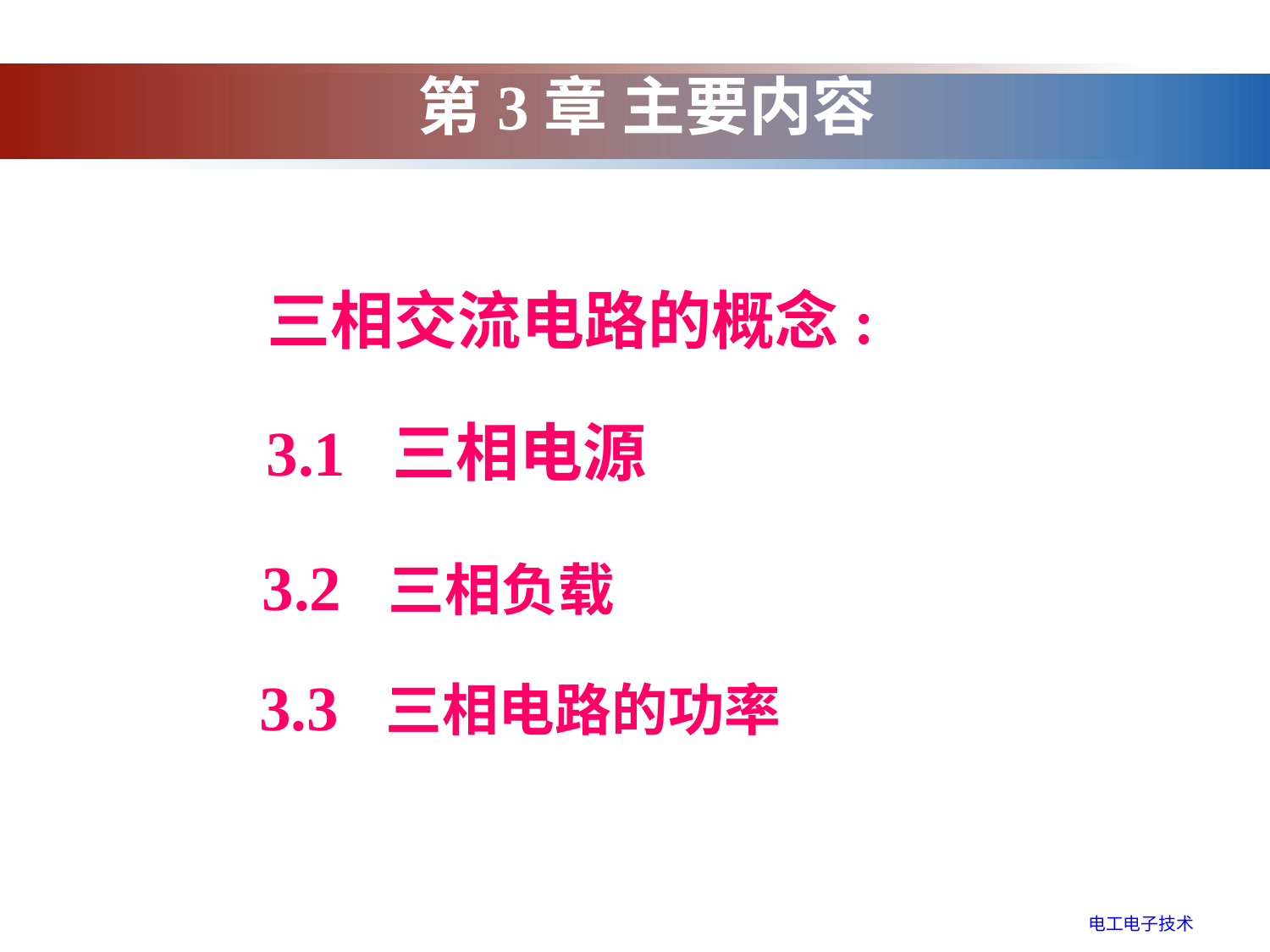

# 第3章 主要内容

            三相交流电路的概念:
3.1  三相电源
3.2  三相负载
3.3  三相电路的功率
电工电子技术